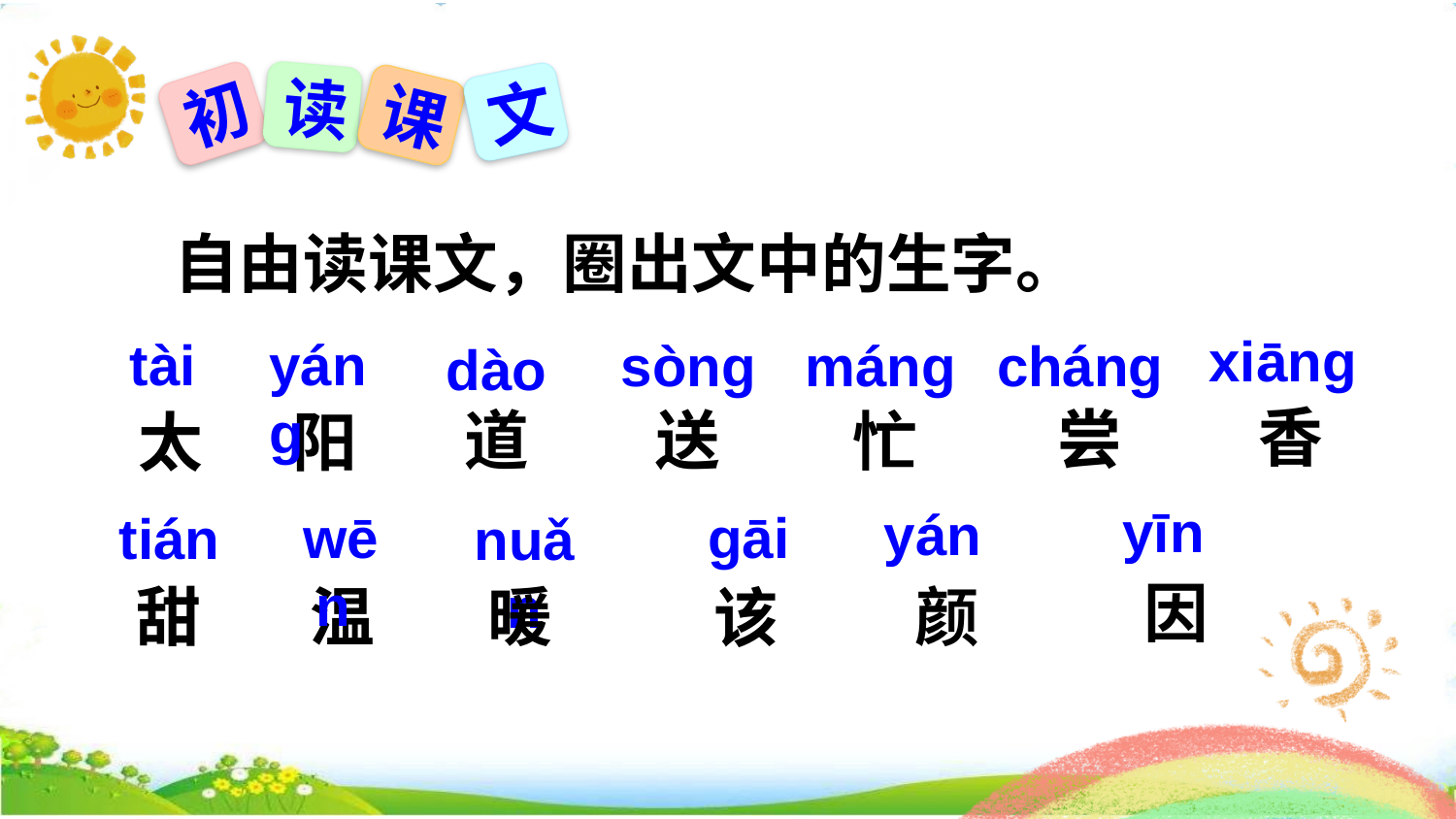

读
文
初
课
自由读课文，圈出文中的生字。
xiānɡ
tài
yánɡ
sònɡ
chánɡ
mánɡ
dào
香
尝
道
送
忙
太
阳
yīn
yán
wēn
ɡāi
tián
nuǎn
因
甜
温
暖
颜
该